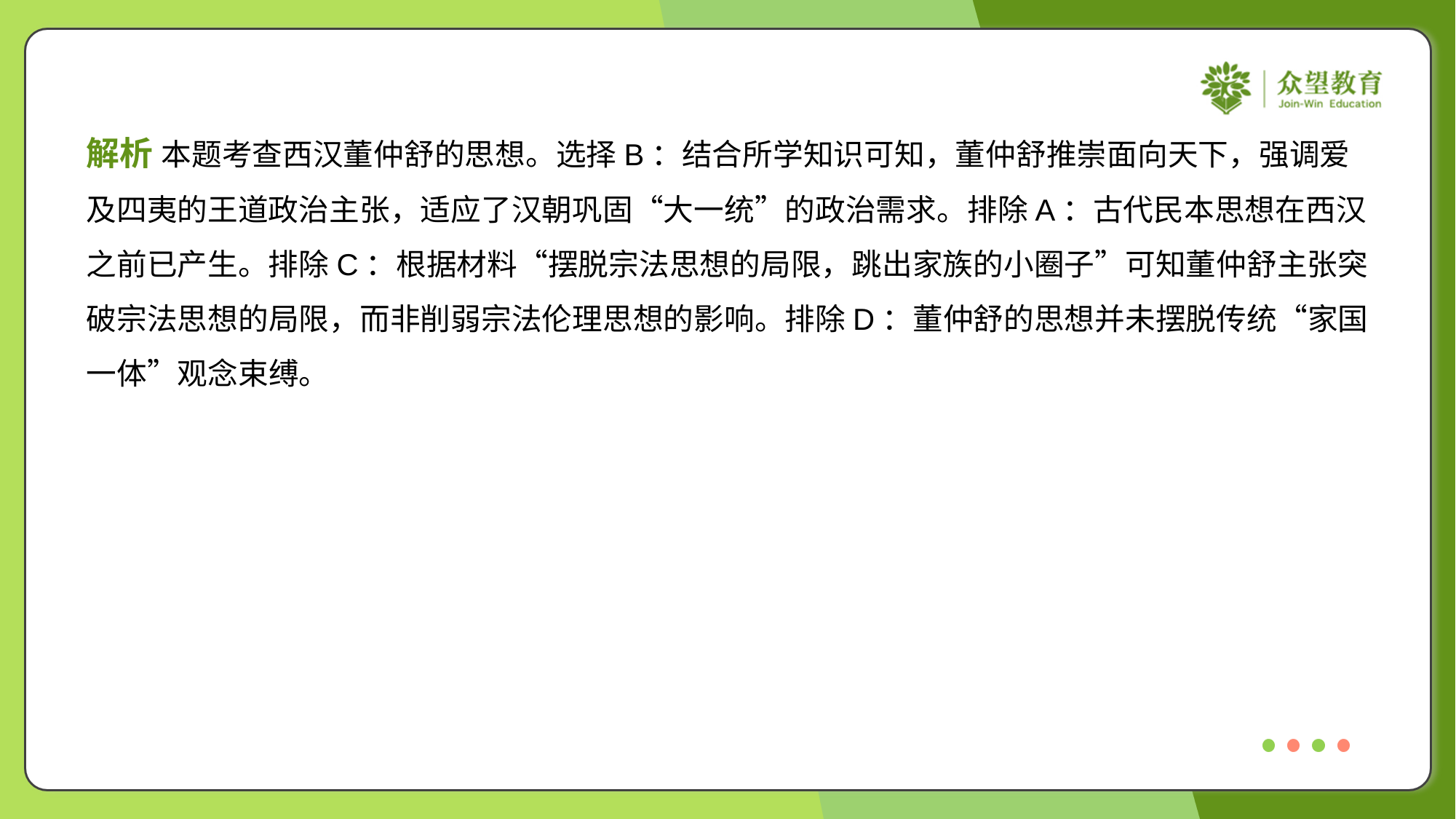

解析 本题考查西汉董仲舒的思想。选择B：结合所学知识可知，董仲舒推崇面向天下，强调爱
及四夷的王道政治主张，适应了汉朝巩固“大一统”的政治需求。排除A：古代民本思想在西汉
之前已产生。排除C：根据材料“摆脱宗法思想的局限，跳出家族的小圈子”可知董仲舒主张突
破宗法思想的局限，而非削弱宗法伦理思想的影响。排除D：董仲舒的思想并未摆脱传统“家国
一体”观念束缚。